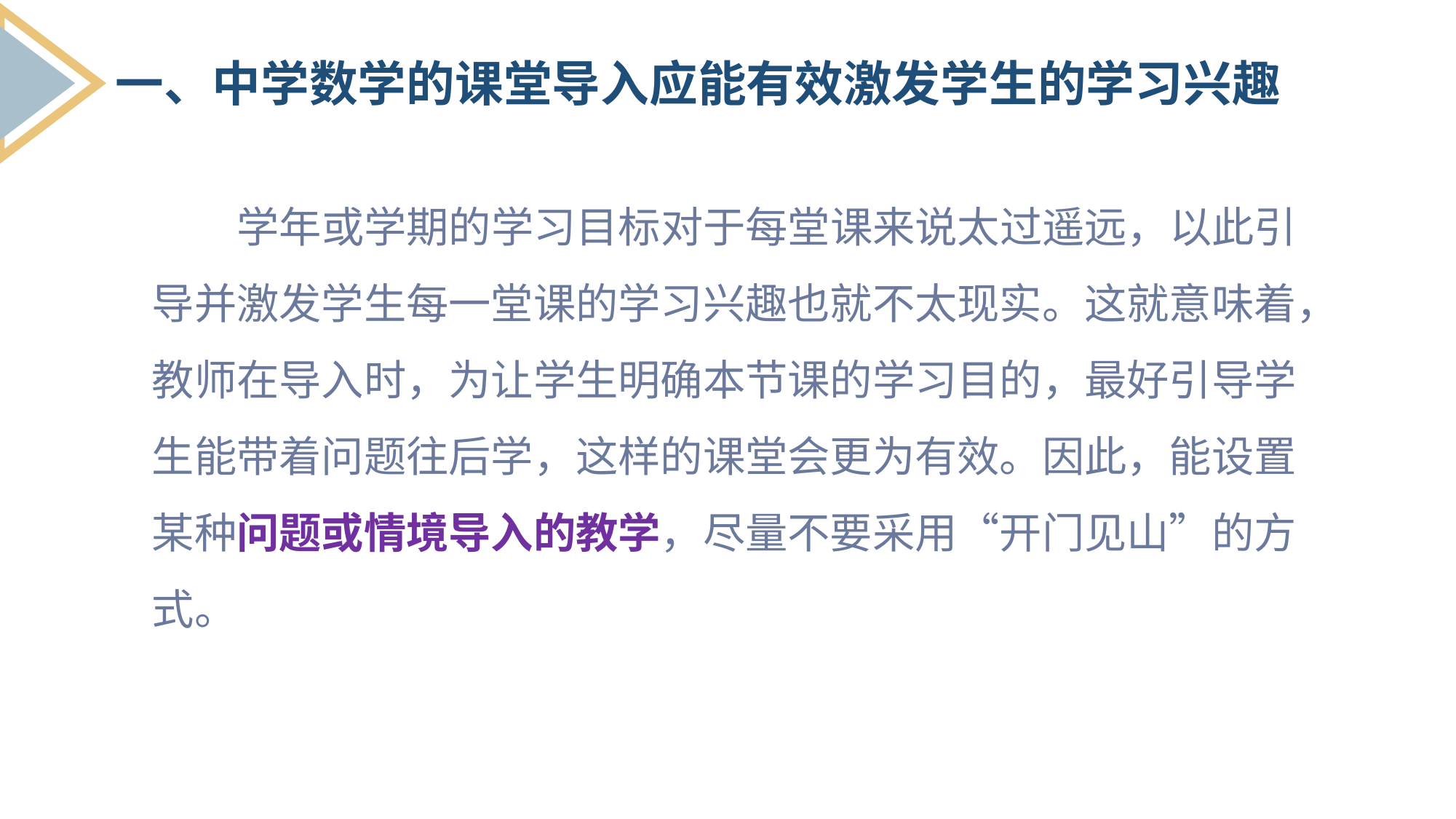

一、中学数学的课堂导入应能有效激发学生的学习兴趣
学年或学期的学习目标对于每堂课来说太过遥远，以此引导并激发学生每一堂课的学习兴趣也就不太现实。这就意味着，教师在导入时，为让学生明确本节课的学习目的，最好引导学生能带着问题往后学，这样的课堂会更为有效。因此，能设置某种问题或情境导入的教学，尽量不要采用“开门见山”的方式。